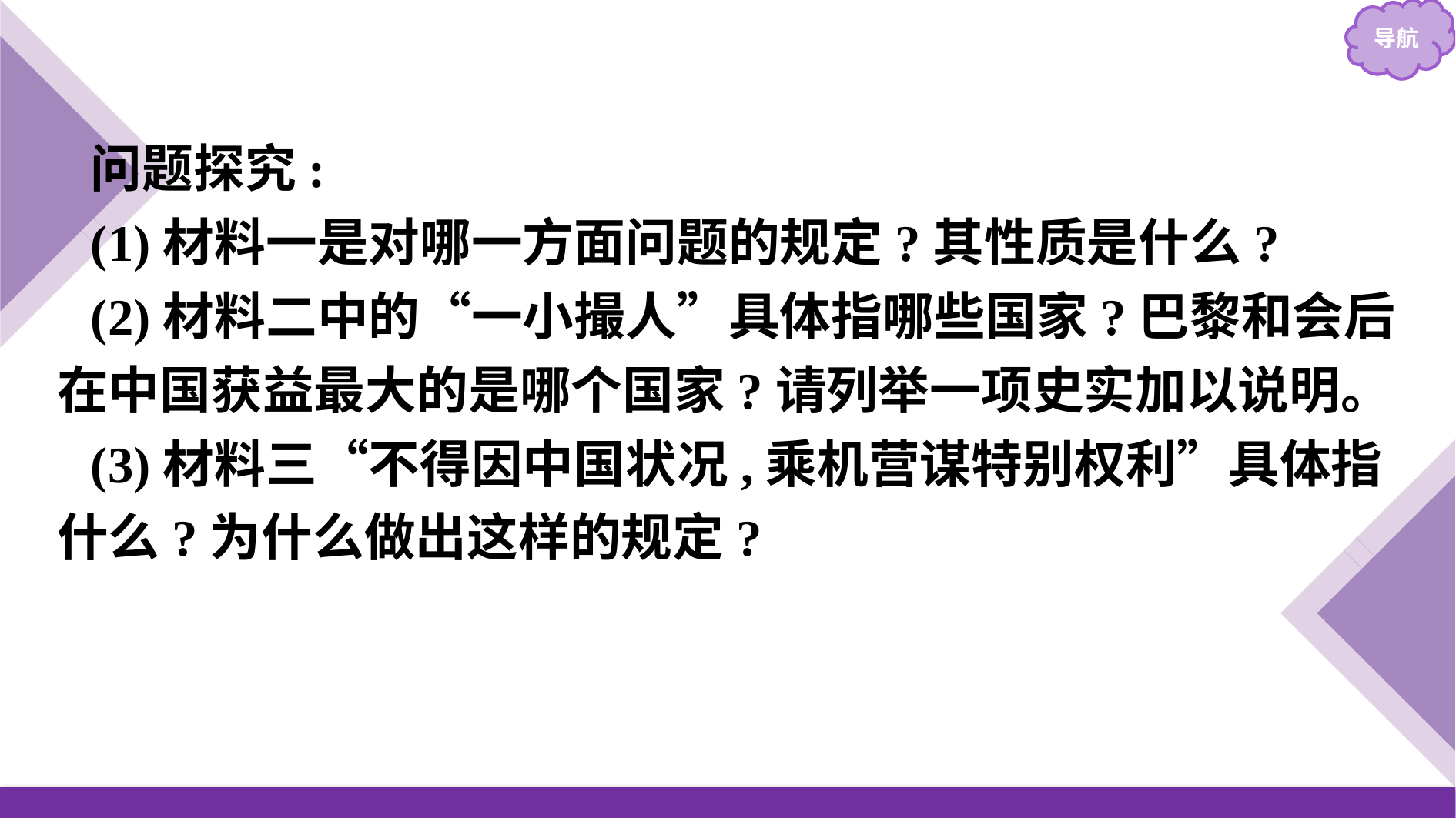

问题探究:
(1)材料一是对哪一方面问题的规定?其性质是什么?
(2)材料二中的“一小撮人”具体指哪些国家?巴黎和会后在中国获益最大的是哪个国家?请列举一项史实加以说明。
(3)材料三“不得因中国状况,乘机营谋特别权利”具体指什么?为什么做出这样的规定?